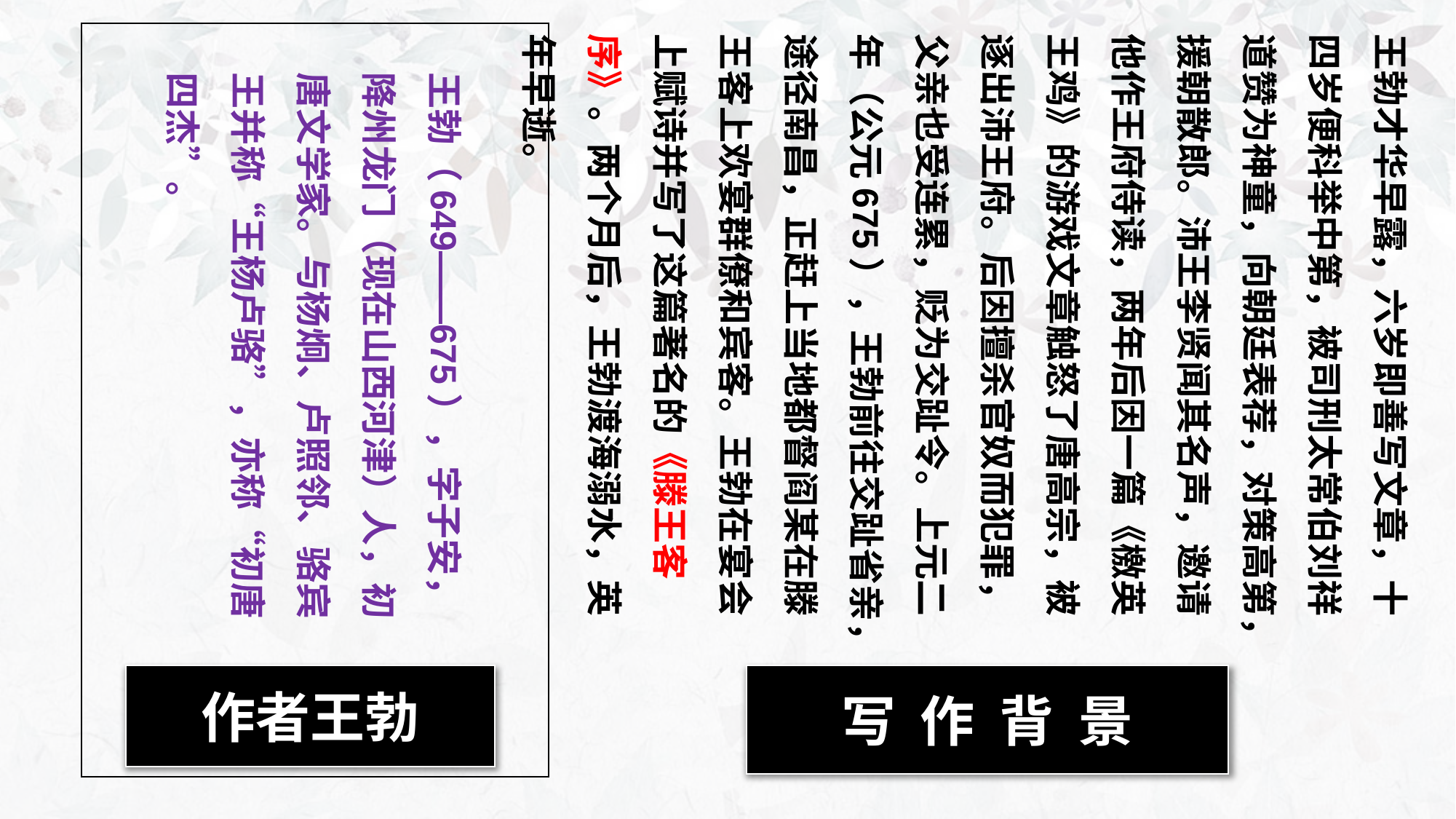

王勃才华早露，六岁即善写文章，十四岁便科举中第，被司刑太常伯刘祥道赞为神童，向朝廷表荐，对策高第，援朝散郎。沛王李贤闻其名声，邀请他作王府侍读，两年后因一篇《檄英王鸡》的游戏文章触怒了唐高宗，被逐出沛王府。后因擅杀官奴而犯罪，父亲也受连累，贬为交趾令。上元二年（公元675），王勃前往交趾省亲，途径南昌，正赶上当地都督阎某在滕王客上欢宴群僚和宾客。王勃在宴会上赋诗并写了这篇著名的《滕王客序》。两个月后，王勃渡海溺水，英年早逝。
王勃（649——675），字子安，降州龙门（现在山西河津）人，初唐文学家。与杨炯、卢照邻、骆宾王并称“王杨卢骆”，亦称“初唐四杰”。
作者王勃
写  作  背  景